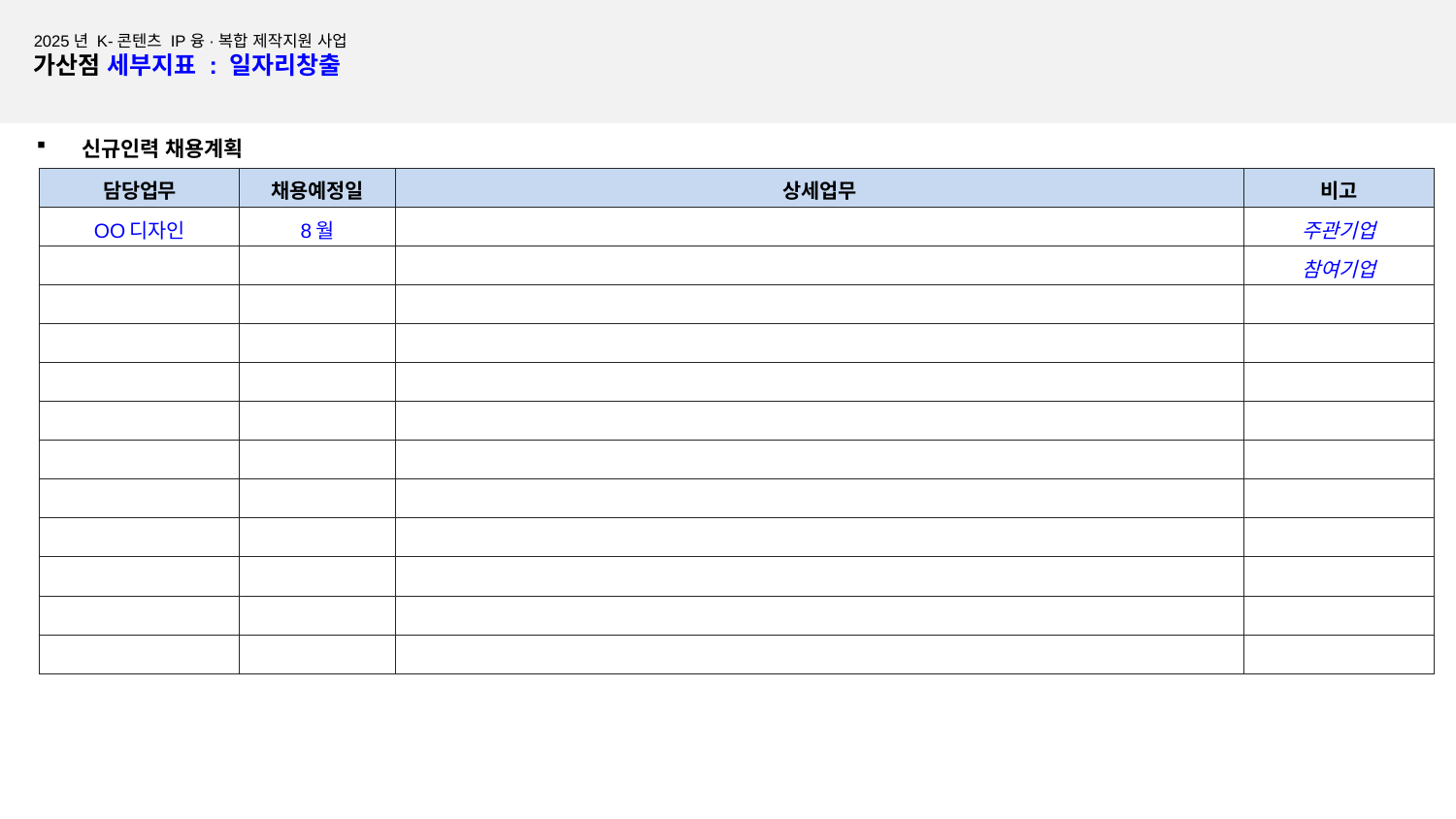

작성요령(삭제 후 제출)

1. 채용예정일
25년 1월 1일부터 8월 31일까지 채용가능한 인력만 작성
(중간평가시 평가항목)
※25년 기 채용인력 작성 가능

2. 컨소시엄일 경우 비고란에 주관기업, 참여기업을 구분하여 작성

3. 계획서 내 인력채용 계획을 준수하지 않을 경우 중간평가시 1인당 2점 씩 감점 예정

2025년 K-콘텐츠 IP융·복합 제작지원 사업
가산점 세부지표 : 일자리창출
신규인력 채용계획
| 담당업무 | 채용예정일 | 상세업무 | 비고 |
| --- | --- | --- | --- |
| OO디자인 | 8월 |  | 주관기업 |
|  |  |  | 참여기업 |
|  |  |  |  |
|  |  |  |  |
|  |  |  |  |
|  |  |  |  |
|  |  |  |  |
|  |  |  |  |
|  |  |  |  |
|  |  |  |  |
|  |  |  |  |
|  |  |  |  |